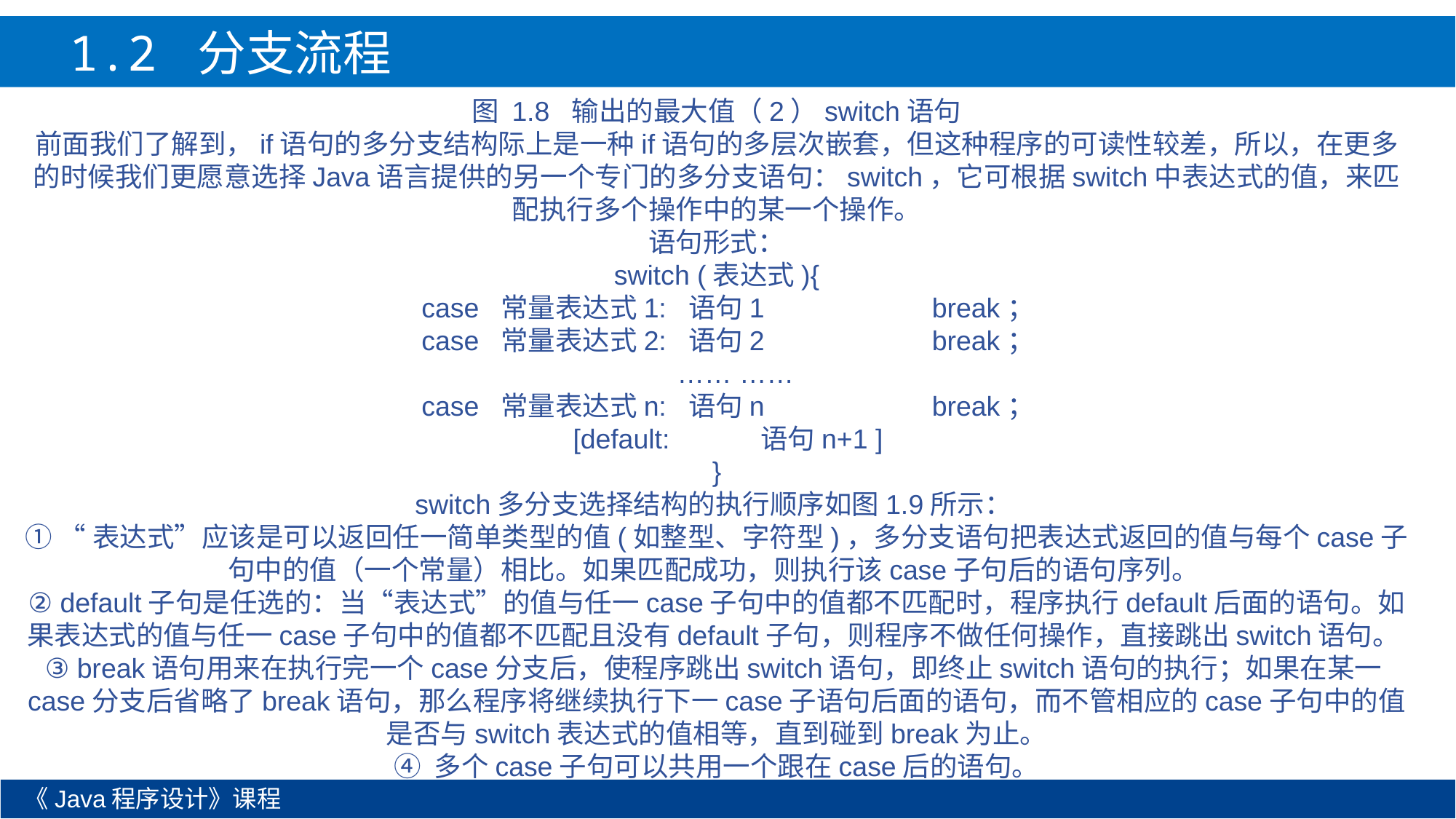

1.2 分支流程
图 1.8  输出的最大值（2）switch语句
前面我们了解到，if语句的多分支结构际上是一种if语句的多层次嵌套，但这种程序的可读性较差，所以，在更多的时候我们更愿意选择Java语言提供的另一个专门的多分支语句：switch，它可根据switch中表达式的值，来匹配执行多个操作中的某一个操作。
语句形式：
switch (表达式){
   case  常量表达式1:  语句1                      break；
   case  常量表达式2:  语句2                      break；
     …… ……
   case  常量表达式n:  语句n                      break；
   [default:           语句n+1 ]
}
switch多分支选择结构的执行顺序如图1.9所示：
① “表达式”应该是可以返回任一简单类型的值(如整型、字符型)，多分支语句把表达式返回的值与每个case子句中的值（一个常量）相比。如果匹配成功，则执行该case子句后的语句序列。
② default子句是任选的：当“表达式”的值与任一case子句中的值都不匹配时，程序执行default后面的语句。如果表达式的值与任一case子句中的值都不匹配且没有default子句，则程序不做任何操作，直接跳出switch语句。
③ break语句用来在执行完一个case分支后，使程序跳出switch语句，即终止switch语句的执行；如果在某一case分支后省略了break语句，那么程序将继续执行下一case子语句后面的语句，而不管相应的case子句中的值是否与switch表达式的值相等，直到碰到break为止。
④ 多个case子句可以共用一个跟在case后的语句。
《Java程序设计》课程